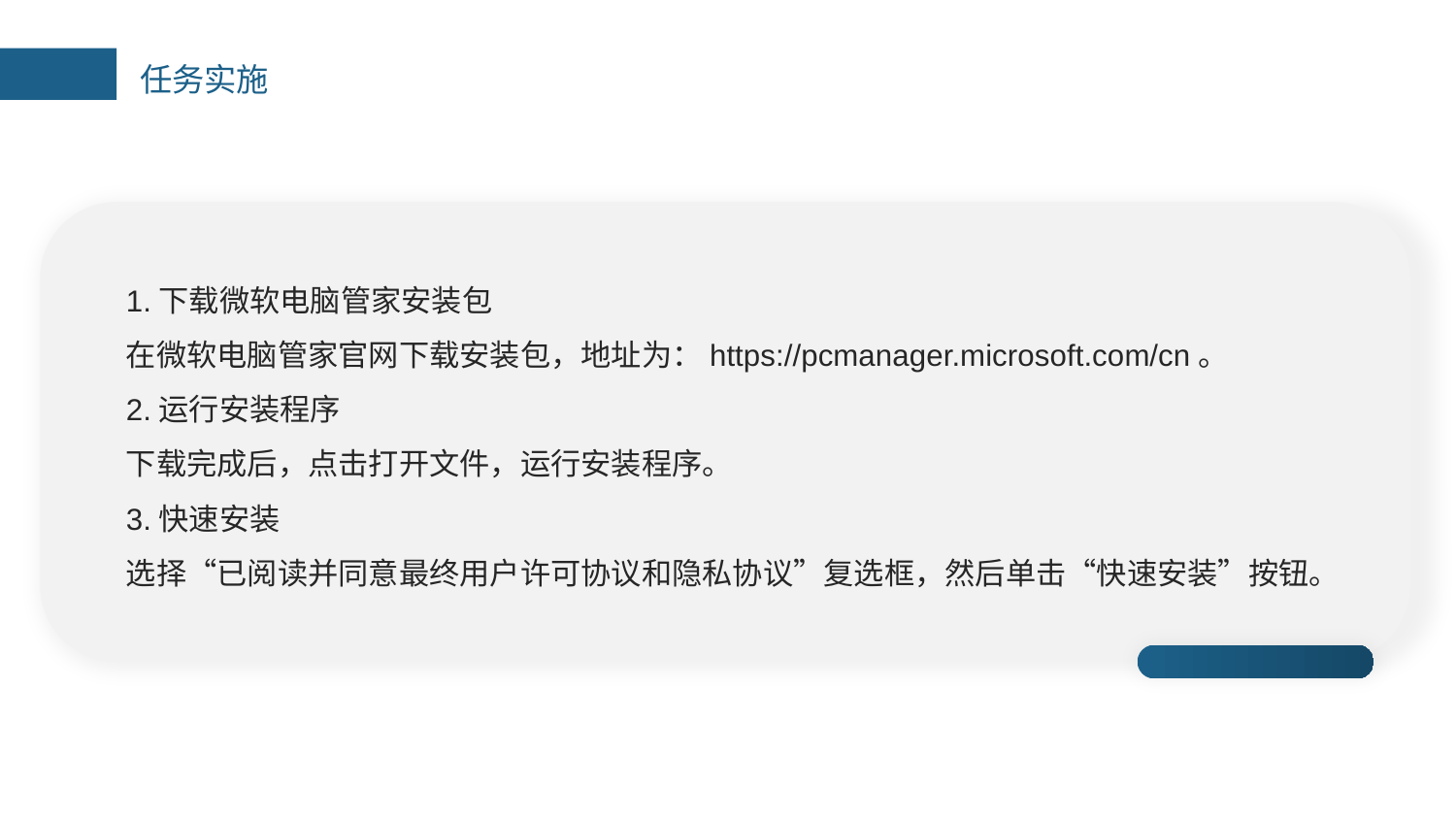

任务实施

1.下载微软电脑管家安装包
在微软电脑管家官网下载安装包，地址为：https://pcmanager.microsoft.com/cn。
2.运行安装程序
下载完成后，点击打开文件，运行安装程序。
3.快速安装
选择“已阅读并同意最终用户许可协议和隐私协议”复选框，然后单击“快速安装”按钮。